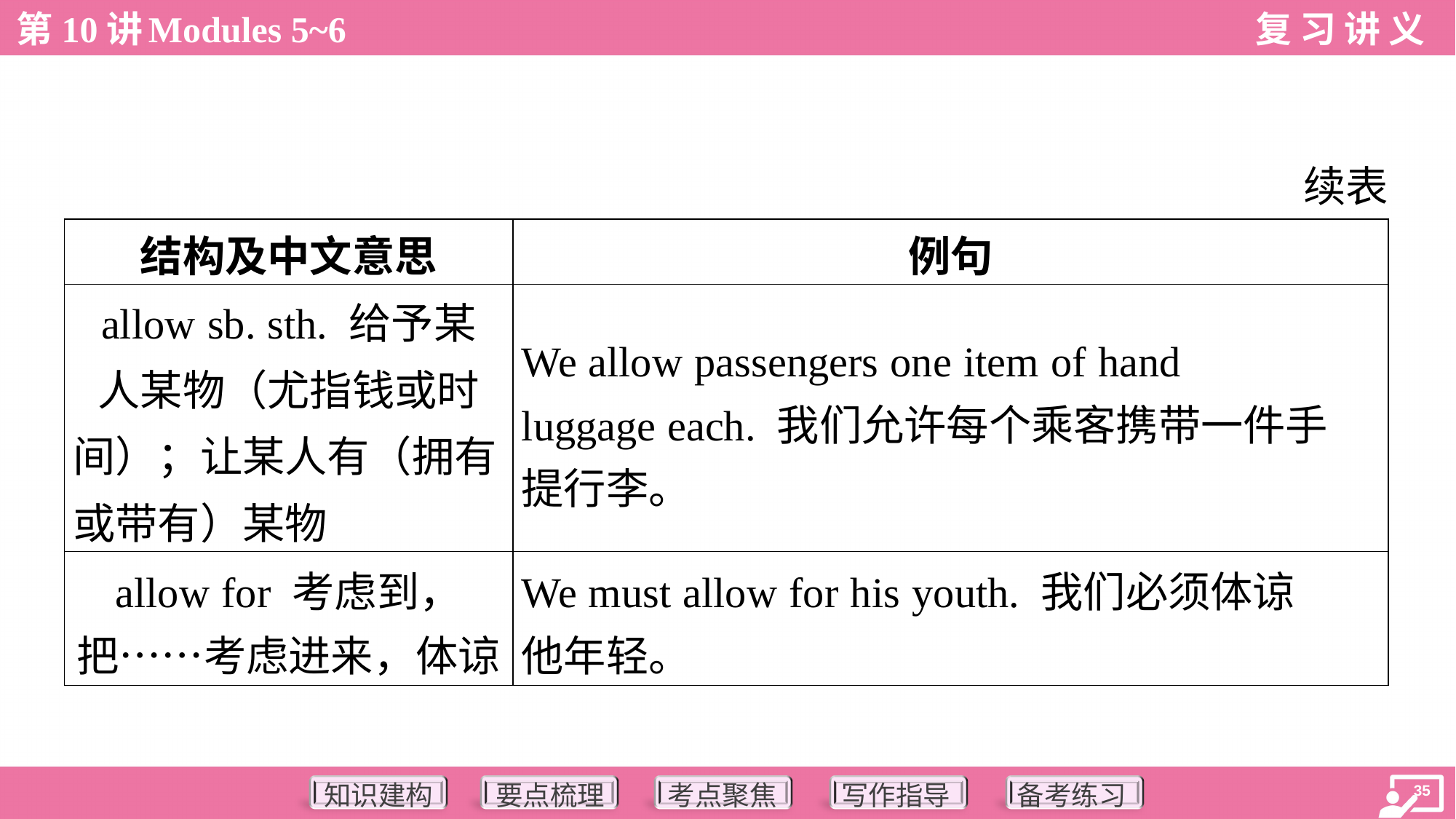

续表
| 结构及中文意思 | 例句 |
| --- | --- |
| allow sb. sth. 给予某 人某物（尤指钱或时 间）；让某人有（拥有或带有）某物 | We allow passengers one item of hand luggage each. 我们允许每个乘客携带一件手 提行李。 |
| allow for 考虑到， 把……考虑进来，体谅 | We must allow for his youth. 我们必须体谅 他年轻。 |